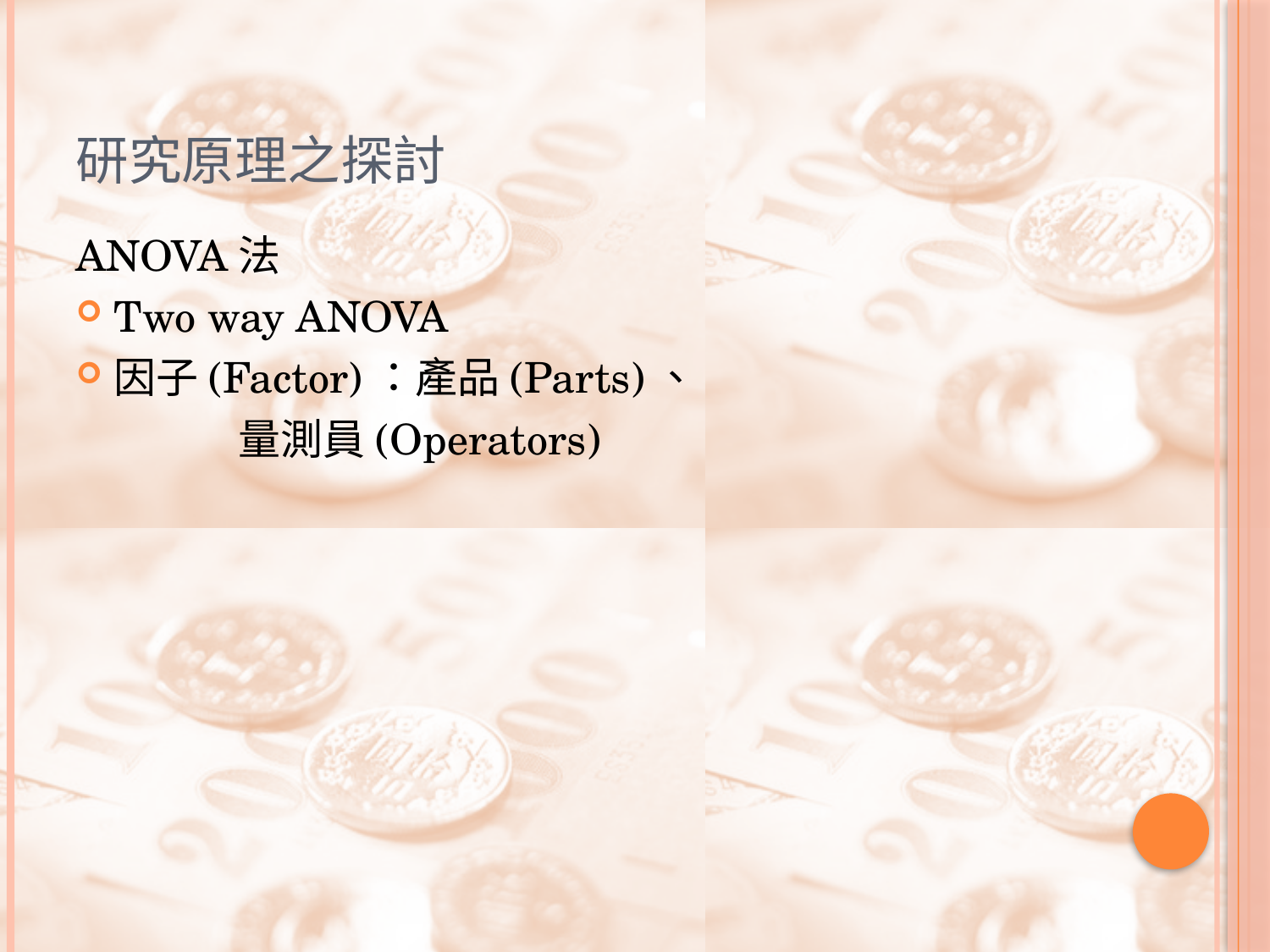

# 研究原理之探討
ANOVA法
Two way ANOVA
因子(Factor)：產品(Parts)、
                量測員(Operators)